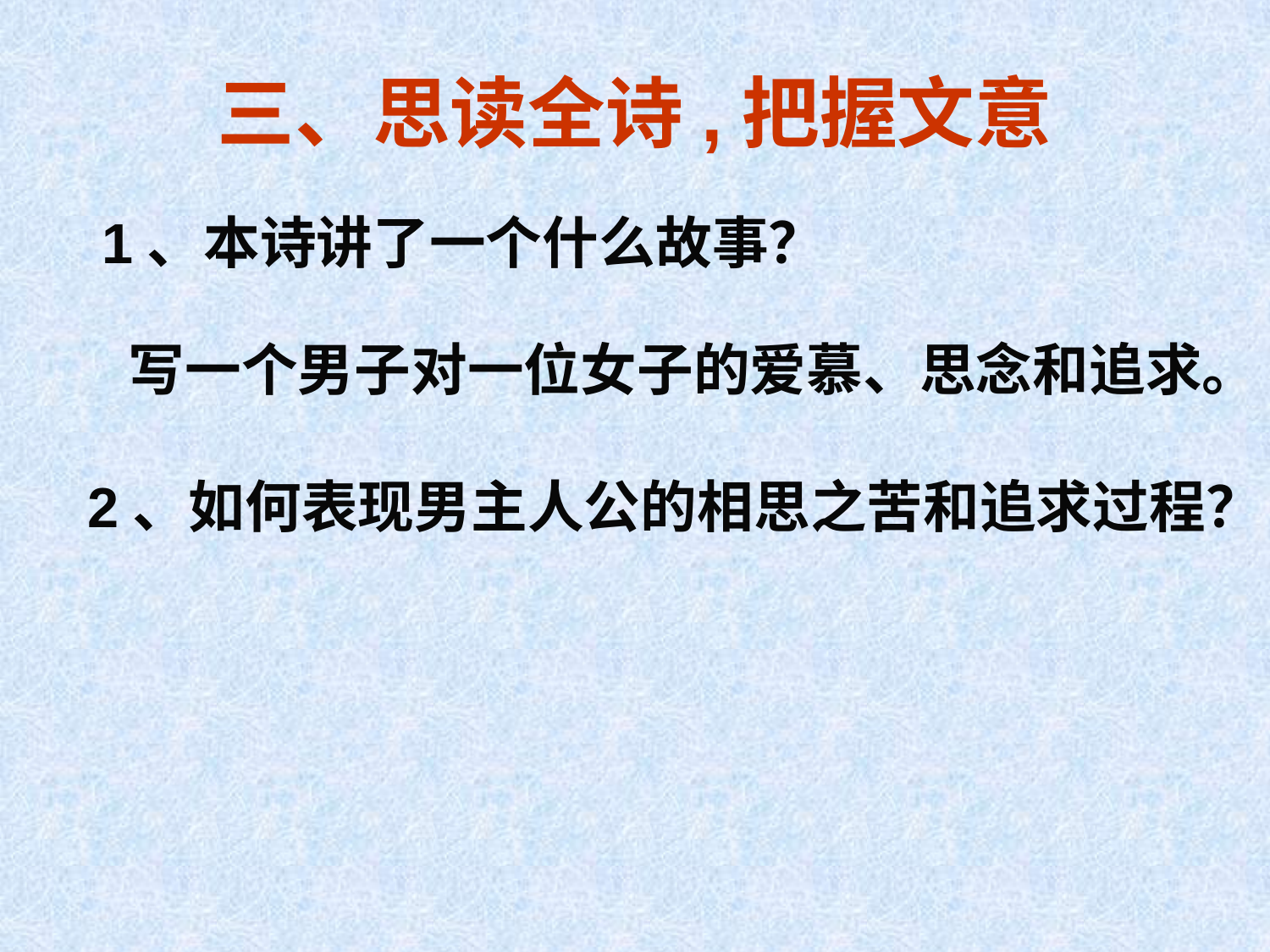

# 三、思读全诗,把握文意
1、本诗讲了一个什么故事？
写一个男子对一位女子的爱慕、思念和追求。
2、如何表现男主人公的相思之苦和追求过程？